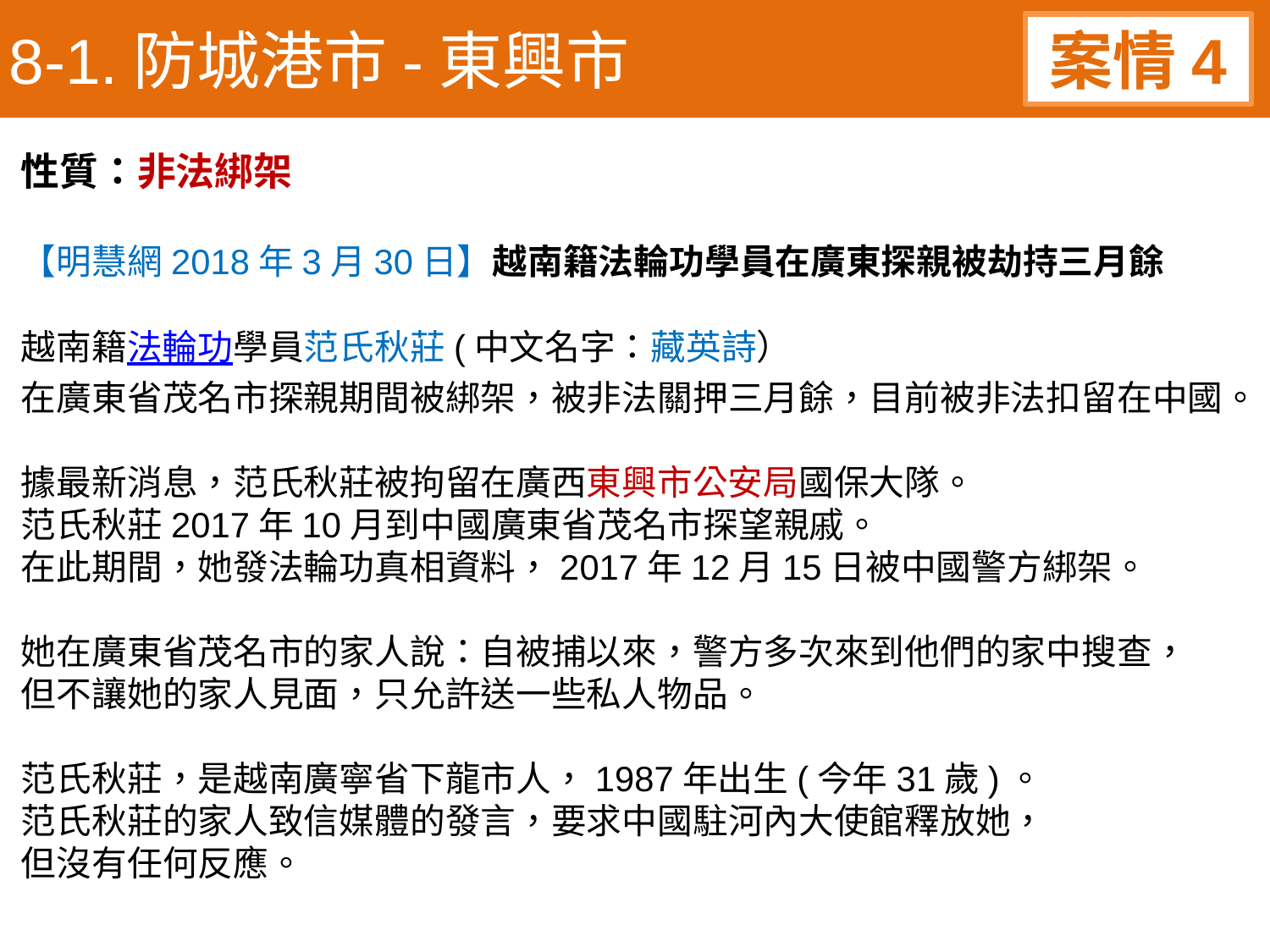

8-1.防城港市-東興市
案情4

性質：非法綁架

【明慧網2018年3月30日】越南籍法輪功學員在廣東探親被劫持三月餘

越南籍法輪功學員范氏秋莊(中文名字：藏英詩）
在廣東省茂名市探親期間被綁架，被非法關押三月餘，目前被非法扣留在中國。

據最新消息，范氏秋莊被拘留在廣西東興市公安局國保大隊。
范氏秋莊2017年10月到中國廣東省茂名市探望親戚。
在此期間，她發法輪功真相資料，2017年12月15日被中國警方綁架。

她在廣東省茂名市的家人說：自被捕以來，警方多次來到他們的家中搜查，
但不讓她的家人見面，只允許送一些私人物品。

范氏秋莊，是越南廣寧省下龍市人，1987年出生(今年31歲)。
范氏秋莊的家人致信媒體的發言，要求中國駐河內大使館釋放她，
但沒有任何反應。